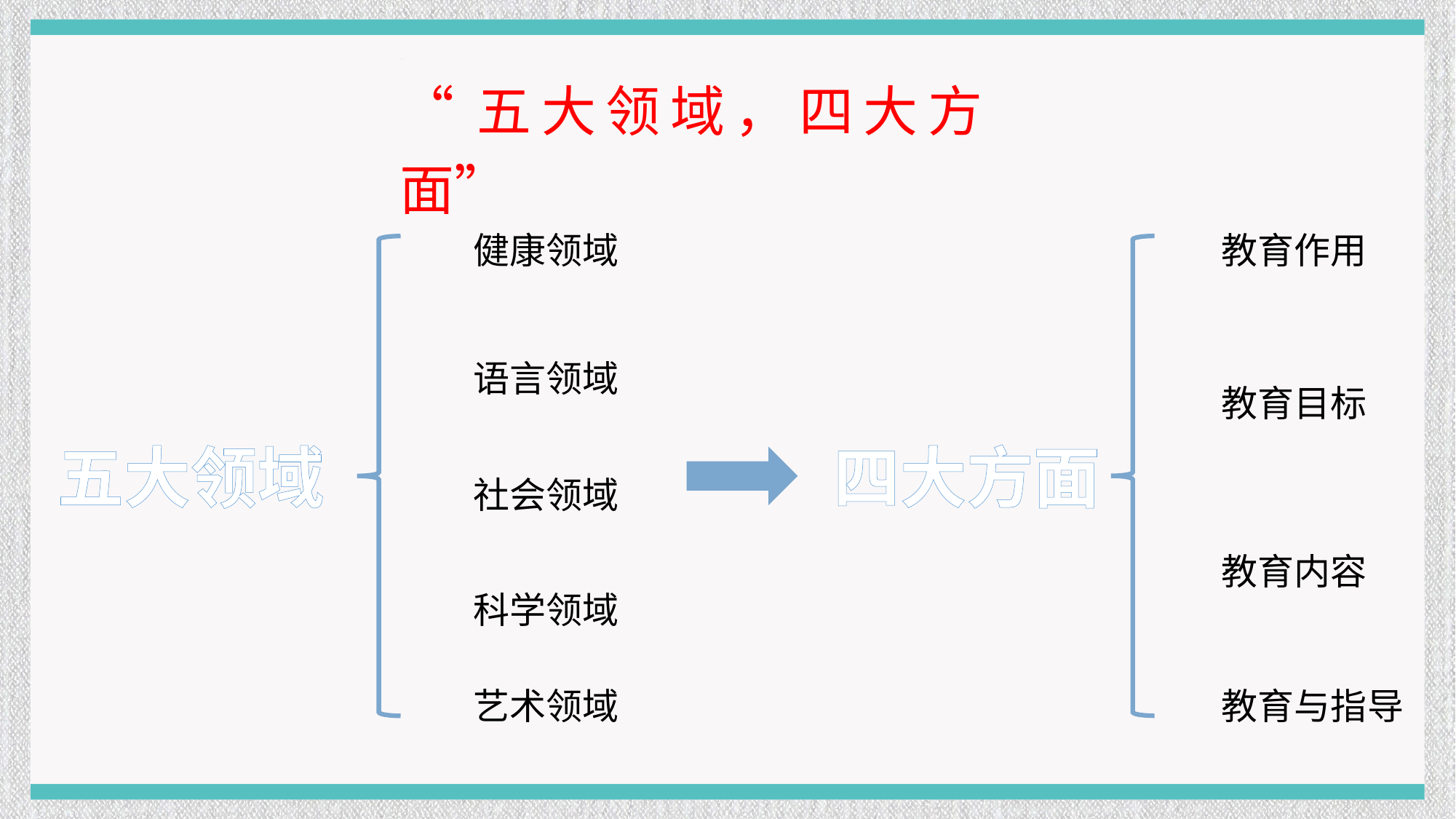

“五大领域，四大方面”
健康领域
教育作用

语言领域
教育目标
五大领域
四大方面

社会领域
教育内容
科学领域
艺术领域
教育与指导